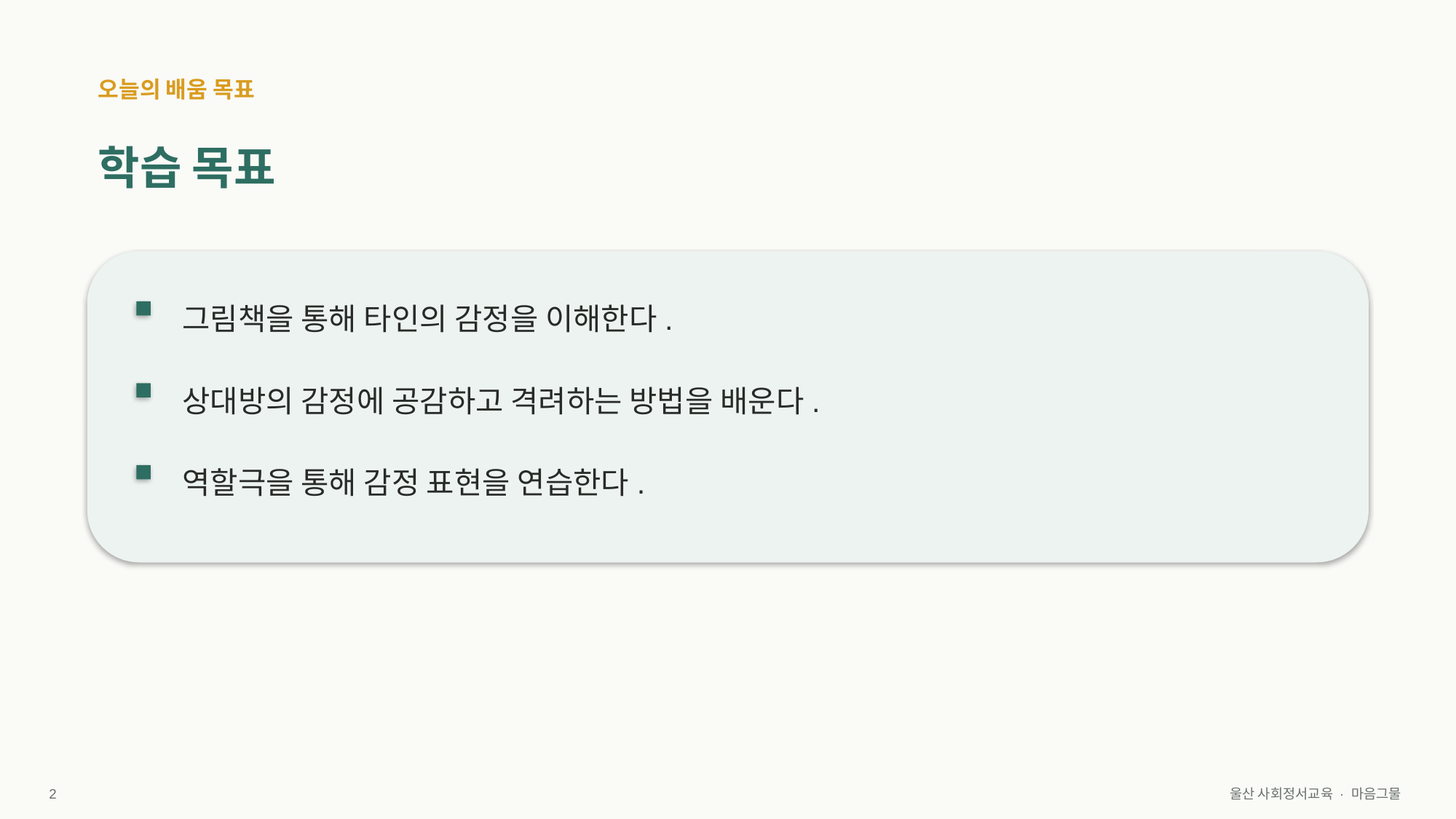

오늘의 배움 목표
학습 목표

그림책을 통해 타인의 감정을 이해한다.

상대방의 감정에 공감하고 격려하는 방법을 배운다.

역할극을 통해 감정 표현을 연습한다.

2
울산 사회정서교육 · 마음그물